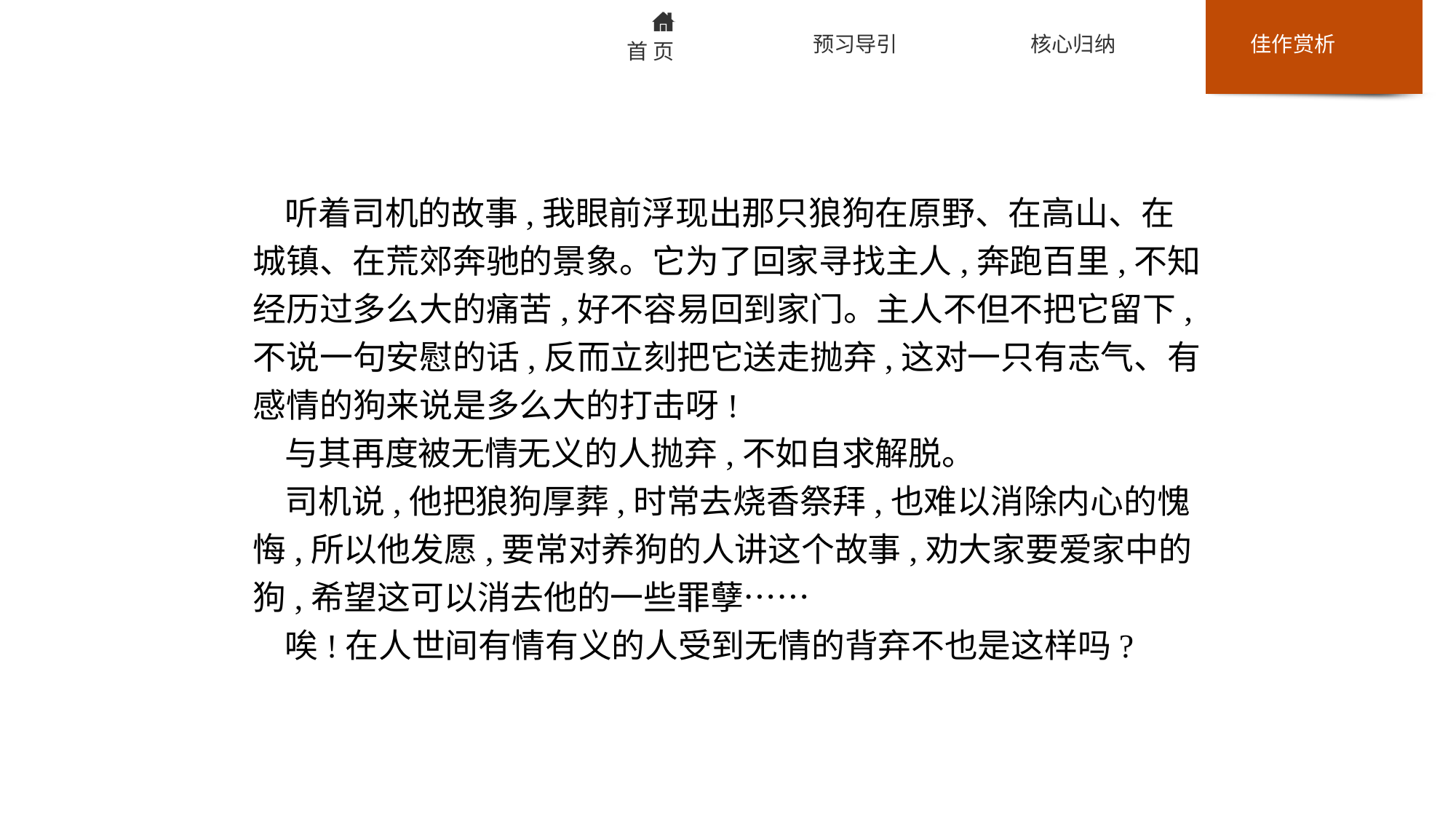

听着司机的故事,我眼前浮现出那只狼狗在原野、在高山、在城镇、在荒郊奔驰的景象。它为了回家寻找主人,奔跑百里,不知经历过多么大的痛苦,好不容易回到家门。主人不但不把它留下,不说一句安慰的话,反而立刻把它送走抛弃,这对一只有志气、有感情的狗来说是多么大的打击呀!
与其再度被无情无义的人抛弃,不如自求解脱。
司机说,他把狼狗厚葬,时常去烧香祭拜,也难以消除内心的愧悔,所以他发愿,要常对养狗的人讲这个故事,劝大家要爱家中的狗,希望这可以消去他的一些罪孽……
唉!在人世间有情有义的人受到无情的背弃不也是这样吗?